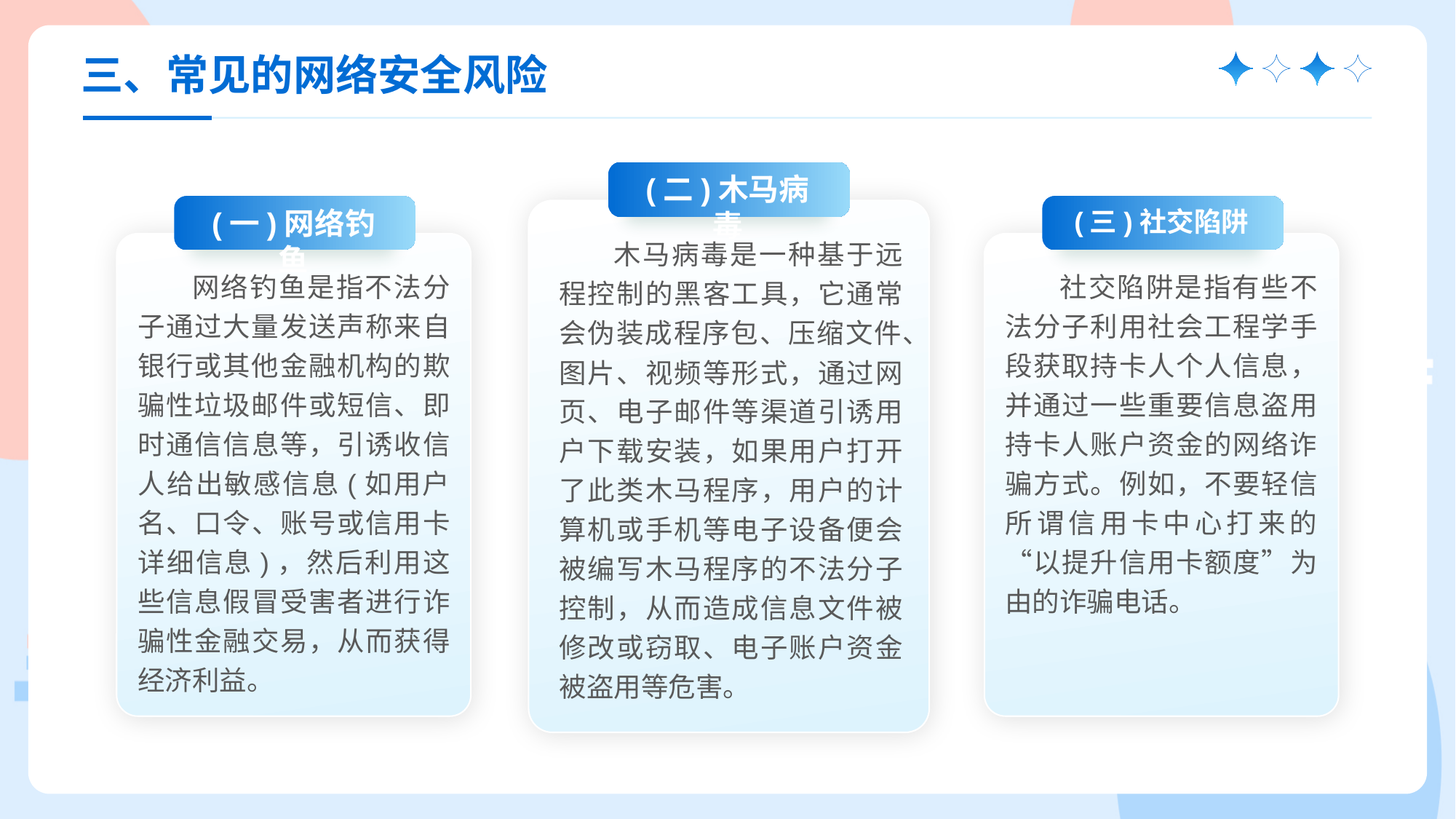

三、常见的网络安全风险

(二)木马病毒

木马病毒是一种基于远程控制的黑客工具，它通常会伪装成程序包、压缩文件、图片、视频等形式，通过网页、电子邮件等渠道引诱用户下载安装，如果用户打开了此类木马程序，用户的计算机或手机等电子设备便会被编写木马程序的不法分子控制，从而造成信息文件被修改或窃取、电子账户资金被盗用等危害。

(一)网络钓鱼

网络钓鱼是指不法分子通过大量发送声称来自银行或其他金融机构的欺骗性垃圾邮件或短信、即时通信信息等，引诱收信人给出敏感信息(如用户名、口令、账号或信用卡详细信息)，然后利用这些信息假冒受害者进行诈骗性金融交易，从而获得经济利益。

(三)社交陷阱

社交陷阱是指有些不法分子利用社会工程学手段获取持卡人个人信息，并通过一些重要信息盗用持卡人账户资金的网络诈骗方式。例如，不要轻信所谓信用卡中心打来的“以提升信用卡额度”为由的诈骗电话。